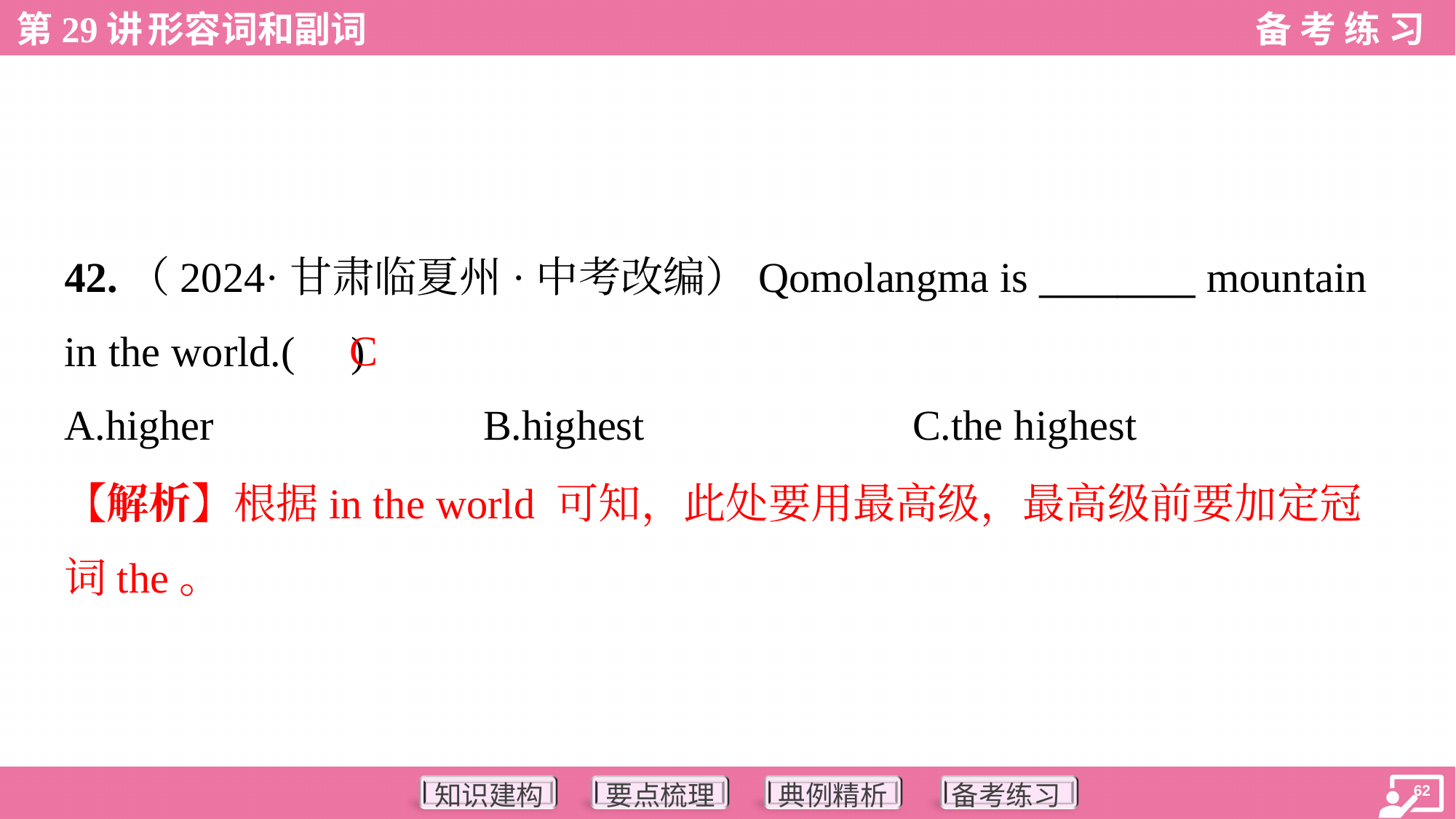

42.（2024·甘肃临夏州·中考改编）Qomolangma is ________ mountain
in the world.(     )
C
A.higher	B.highest	C.the highest
【解析】根据in the world 可知，此处要用最高级，最高级前要加定冠
词the。